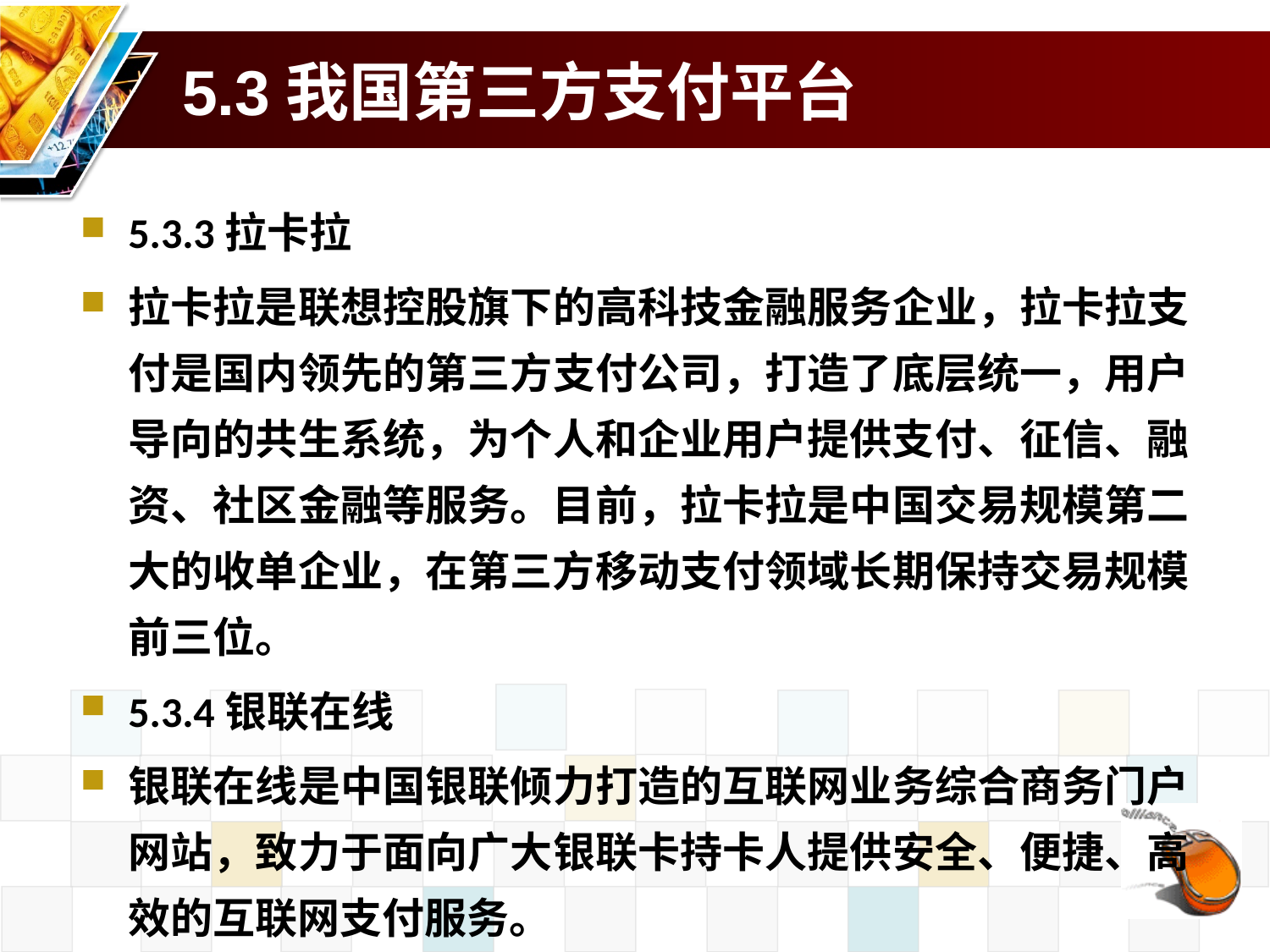

# 5.3我国第三方支付平台
5.3.3拉卡拉
拉卡拉是联想控股旗下的高科技金融服务企业，拉卡拉支付是国内领先的第三方支付公司，打造了底层统一，用户导向的共生系统，为个人和企业用户提供支付、征信、融资、社区金融等服务。目前，拉卡拉是中国交易规模第二大的收单企业，在第三方移动支付领域长期保持交易规模前三位。
5.3.4银联在线
银联在线是中国银联倾力打造的互联网业务综合商务门户网站，致力于面向广大银联卡持卡人提供安全、便捷、高效的互联网支付服务。